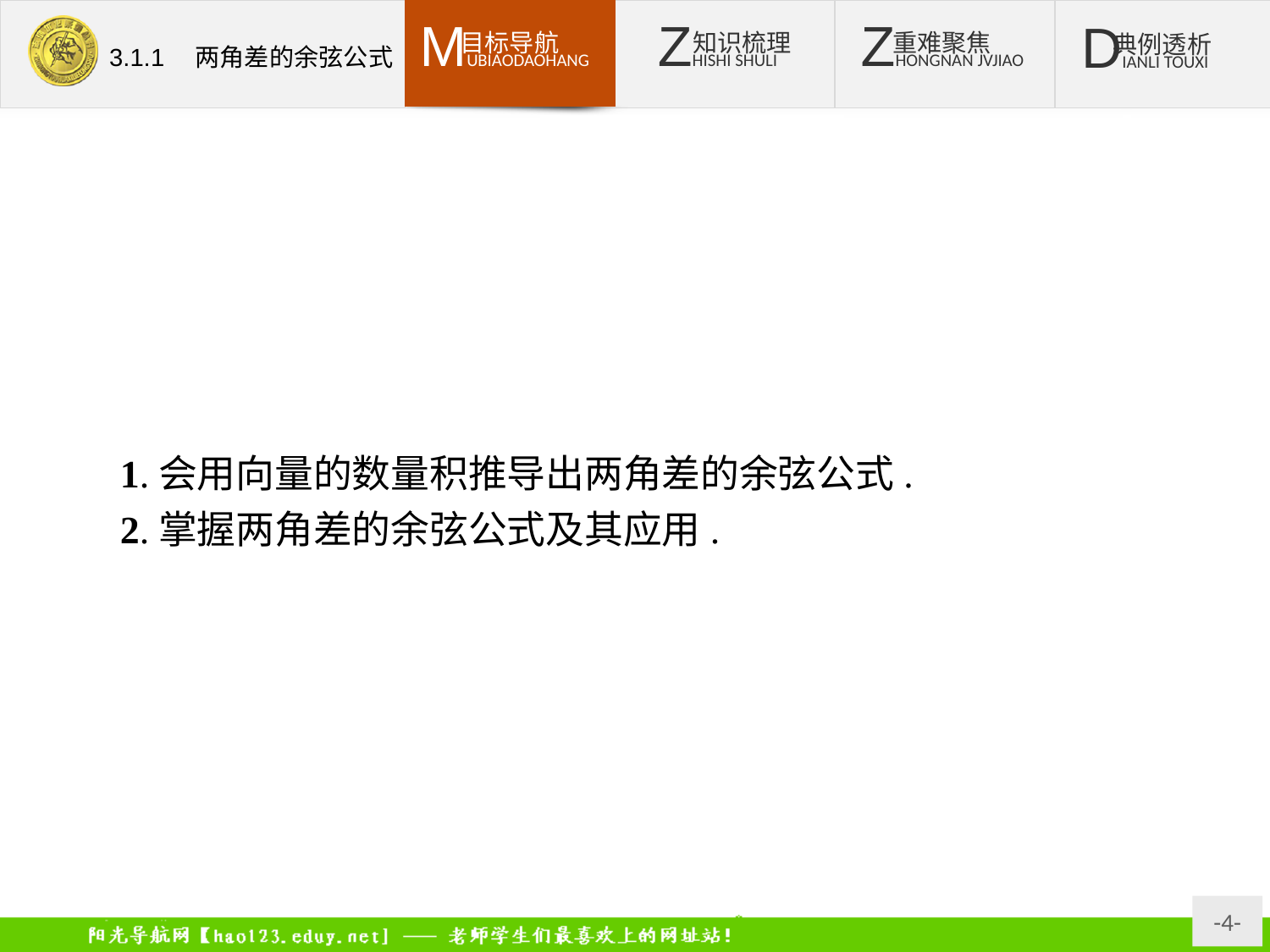

1.会用向量的数量积推导出两角差的余弦公式.
2.掌握两角差的余弦公式及其应用.